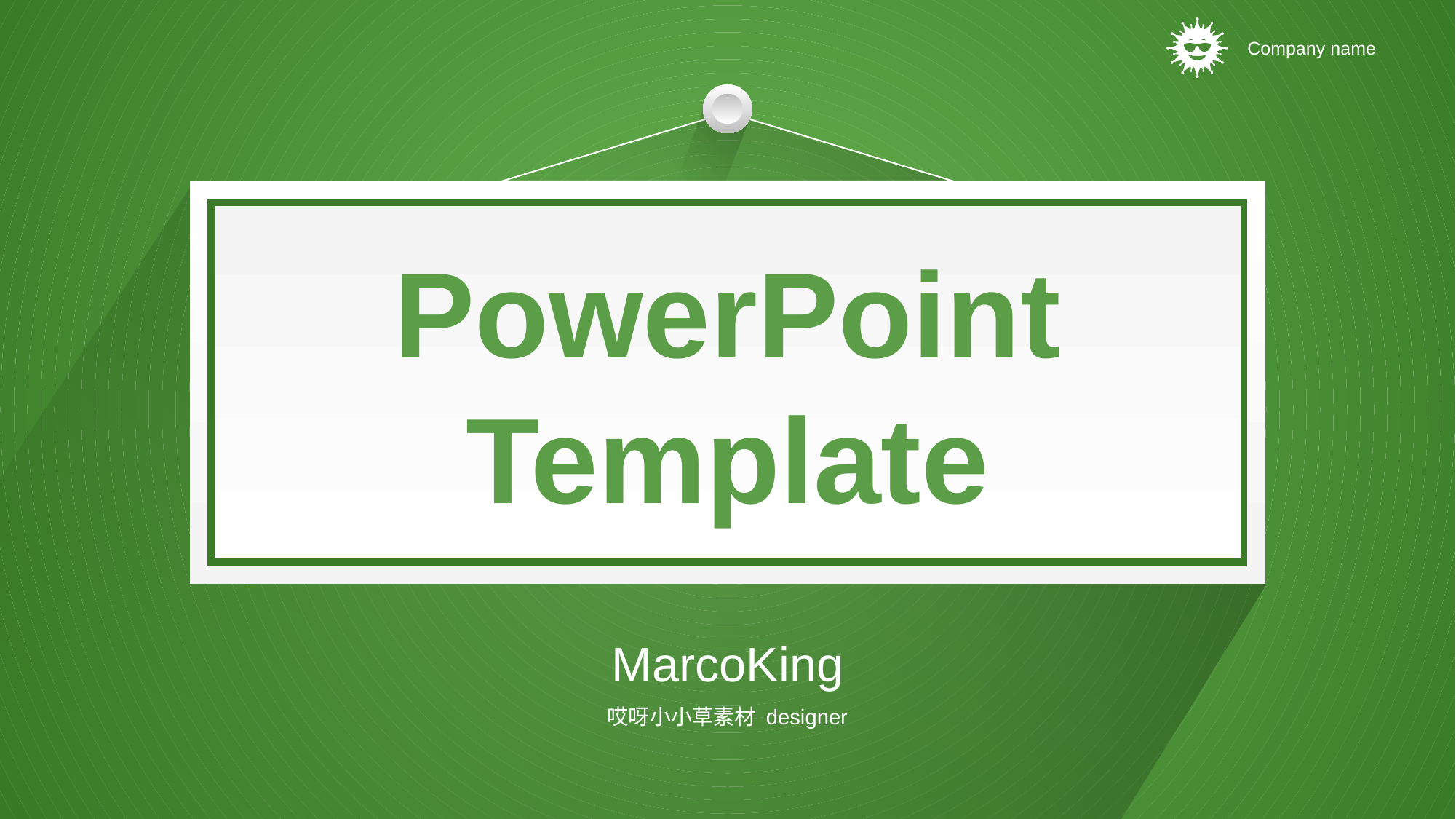

文字

PowerPoint
Template

边框

MarcoKing
哎呀小小草素材 designer